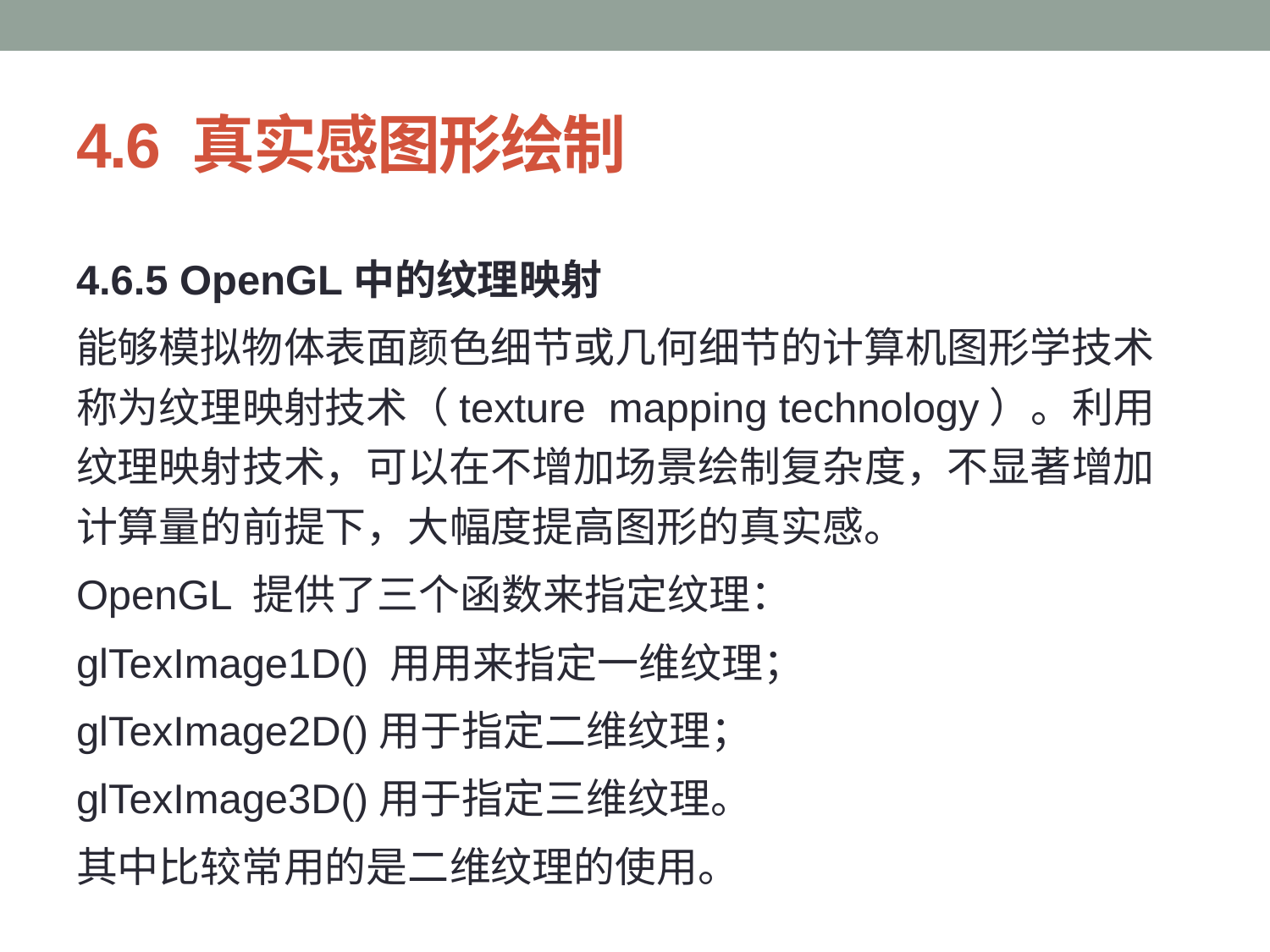

# 4.6 真实感图形绘制
4.6.5 OpenGL中的纹理映射
能够模拟物体表面颜色细节或几何细节的计算机图形学技术称为纹理映射技术（texture  mapping technology）。利用纹理映射技术，可以在不增加场景绘制复杂度，不显著增加计算量的前提下，大幅度提高图形的真实感。
OpenGL 提供了三个函数来指定纹理：
glTexImage1D() 用用来指定一维纹理；
glTexImage2D()用于指定二维纹理；
glTexImage3D()用于指定三维纹理。
其中比较常用的是二维纹理的使用。